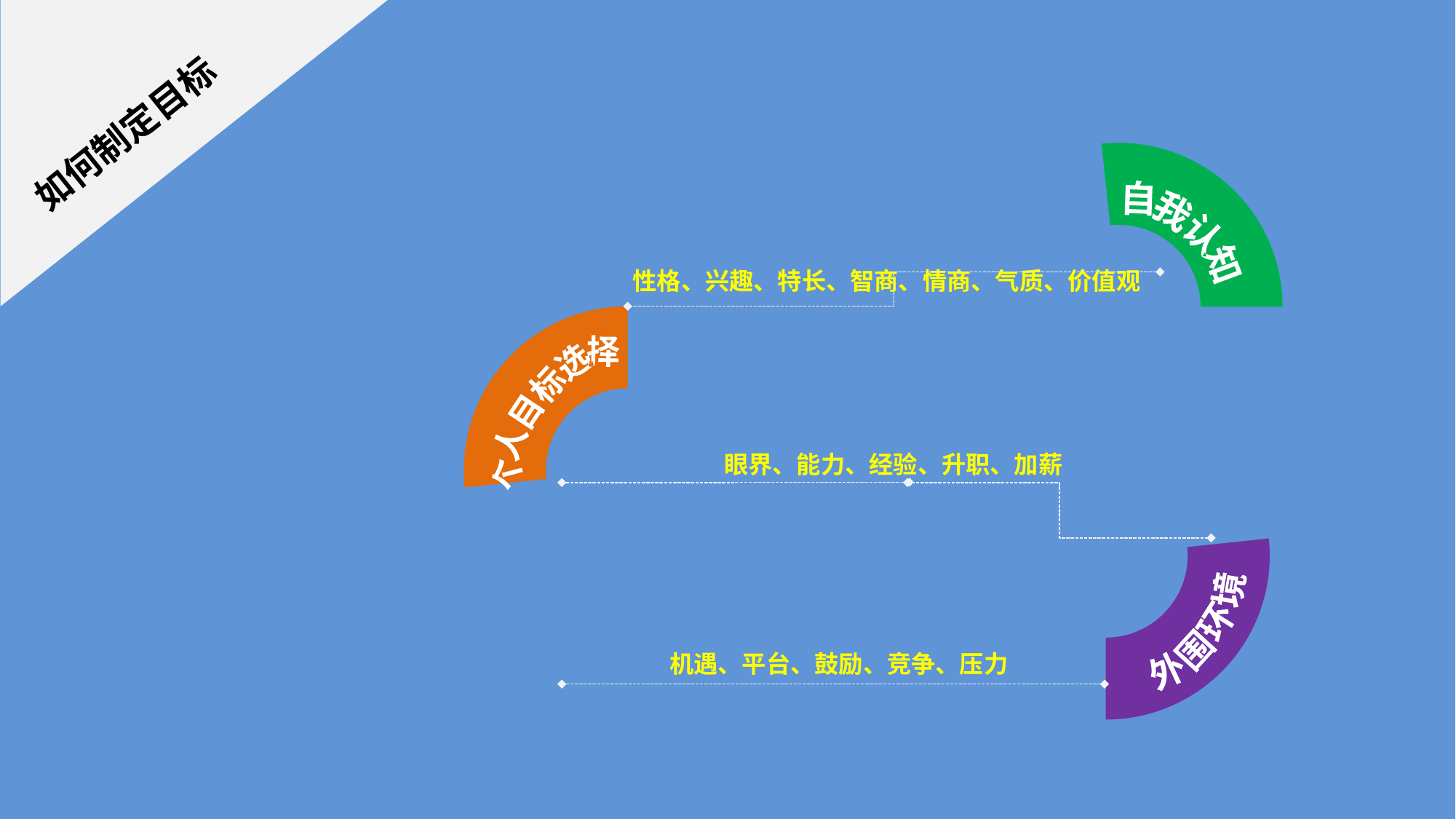

如何制定目标

自我认知
性格、兴趣、特长、智商、情商、气质、价值观

 个人目标选择
眼界、能力、经验、升职、加薪

外围环境
机遇、平台、鼓励、竞争、压力